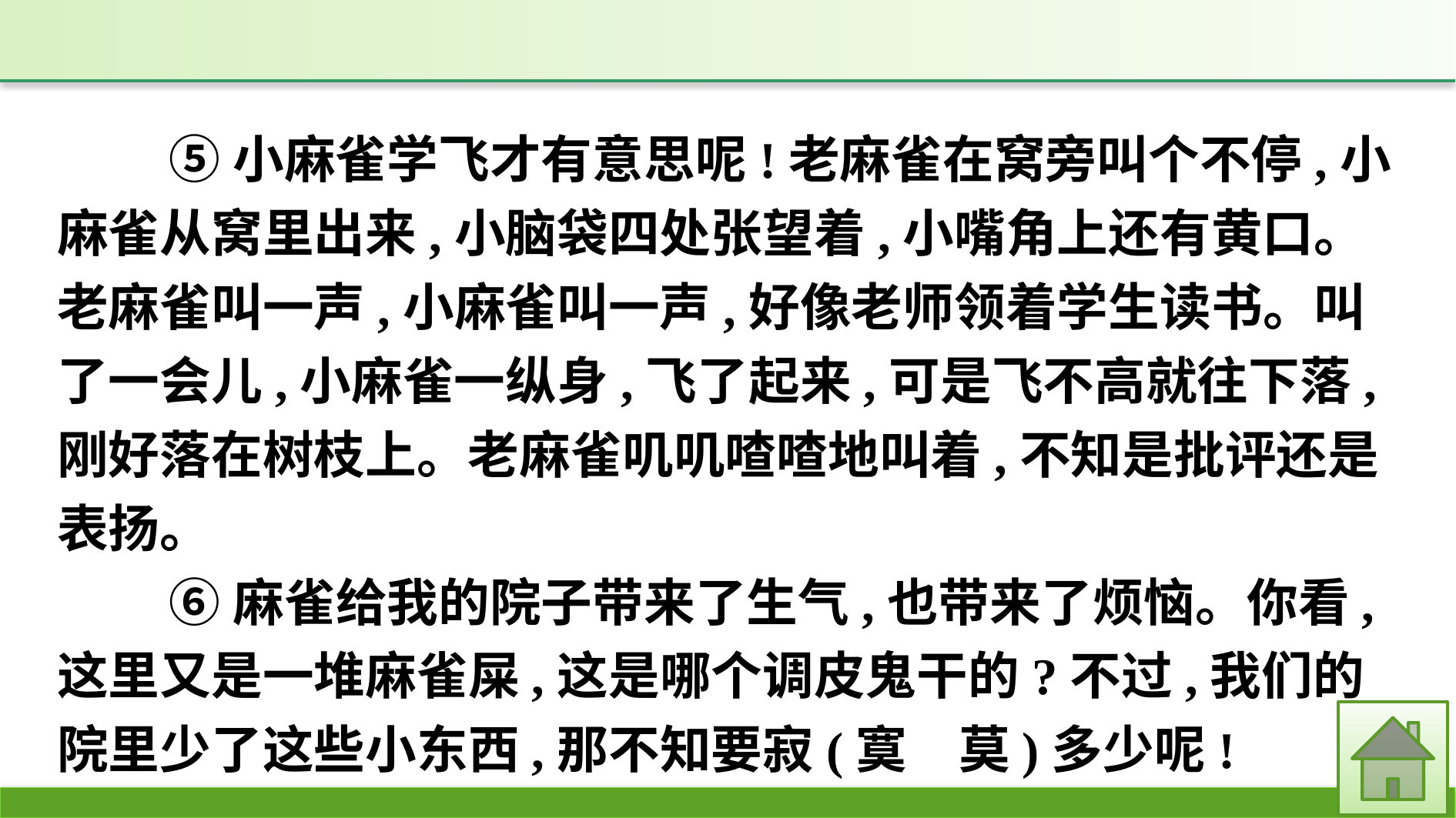

⑤小麻雀学飞才有意思呢!老麻雀在窝旁叫个不停,小麻雀从窝里出来,小脑袋四处张望着,小嘴角上还有黄口。老麻雀叫一声,小麻雀叫一声,好像老师领着学生读书。叫了一会儿,小麻雀一纵身,飞了起来,可是飞不高就往下落,刚好落在树枝上。老麻雀叽叽喳喳地叫着,不知是批评还是表扬。
⑥麻雀给我的院子带来了生气,也带来了烦恼。你看,这里又是一堆麻雀屎,这是哪个调皮鬼干的?不过,我们的院里少了这些小东西,那不知要寂(寞　莫)多少呢!